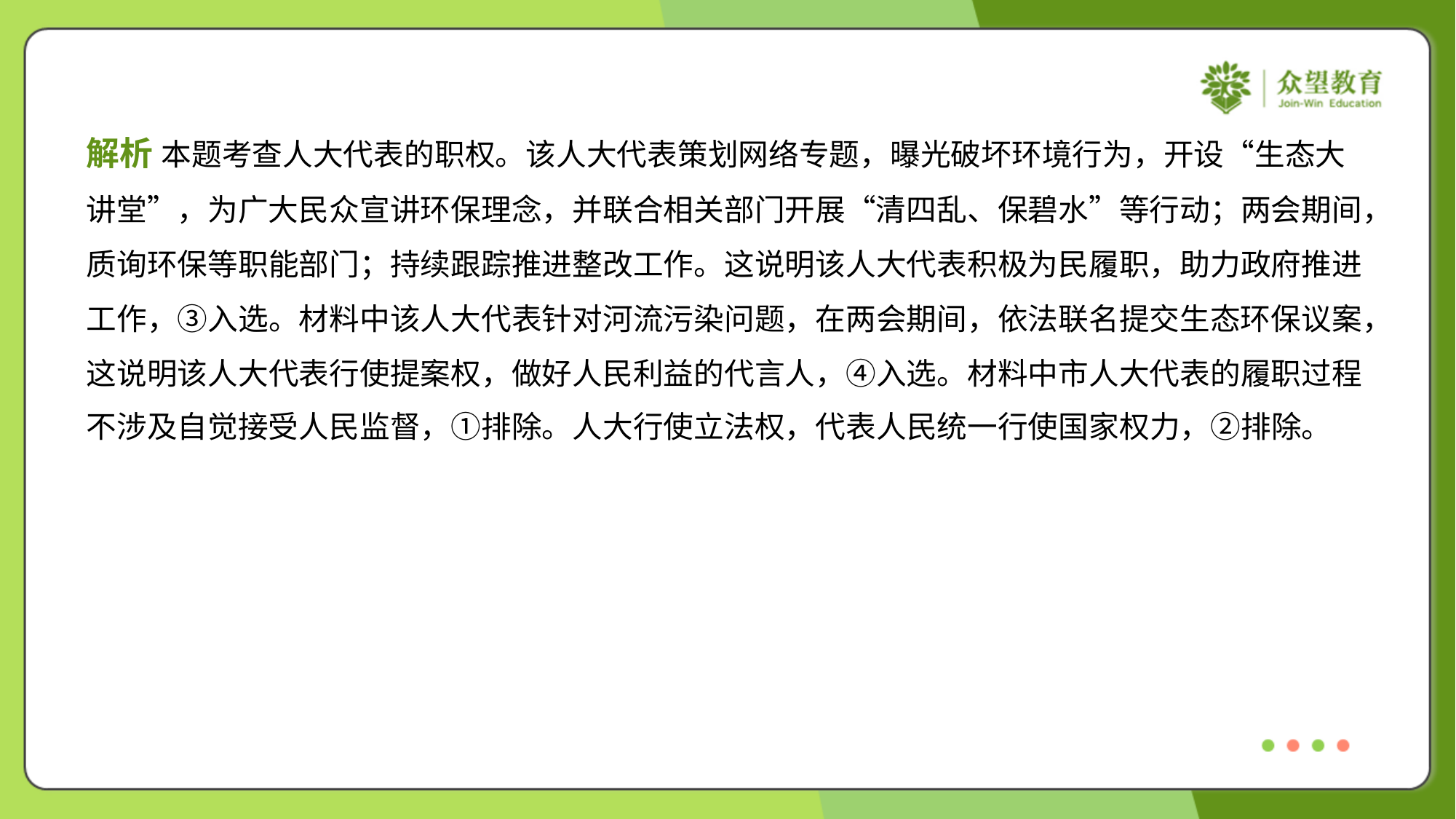

解析 本题考查人大代表的职权。该人大代表策划网络专题，曝光破坏环境行为，开设“生态大
讲堂”，为广大民众宣讲环保理念，并联合相关部门开展“清四乱、保碧水”等行动；两会期间，
质询环保等职能部门；持续跟踪推进整改工作。这说明该人大代表积极为民履职，助力政府推进
工作，③入选。材料中该人大代表针对河流污染问题，在两会期间，依法联名提交生态环保议案，
这说明该人大代表行使提案权，做好人民利益的代言人，④入选。材料中市人大代表的履职过程
不涉及自觉接受人民监督，①排除。人大行使立法权，代表人民统一行使国家权力，②排除。